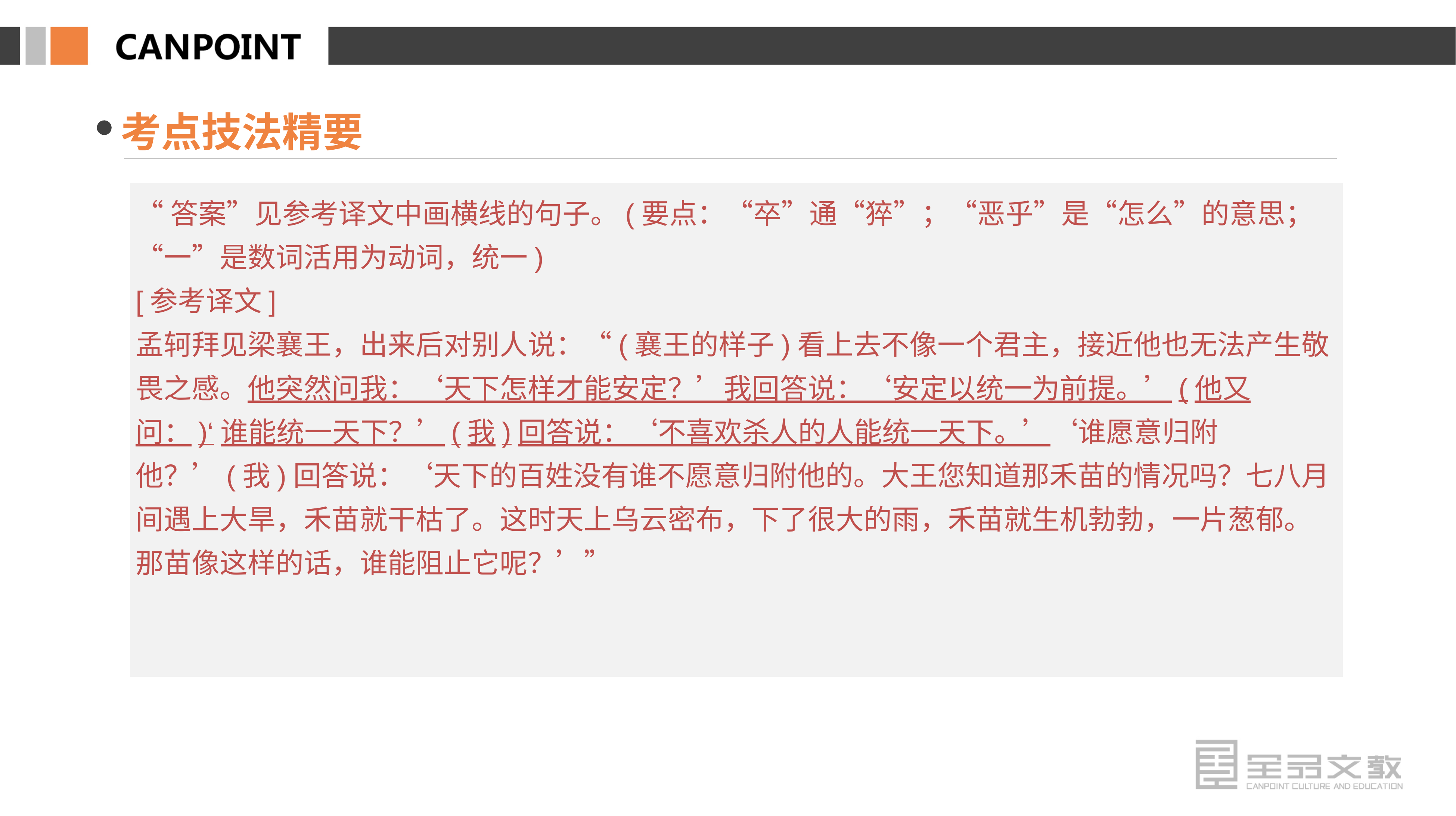

考点技法精要

“答案”见参考译文中画横线的句子。(要点：“卒”通“猝”；“恶乎”是“怎么”的意思；“一”是数词活用为动词，统一)
[参考译文]
孟轲拜见梁襄王，出来后对别人说：“(襄王的样子)看上去不像一个君主，接近他也无法产生敬畏之感。他突然问我：‘天下怎样才能安定？’我回答说：‘安定以统一为前提。’(他又问：)‘谁能统一天下？’(我)回答说：‘不喜欢杀人的人能统一天下。’‘谁愿意归附他？’(我)回答说：‘天下的百姓没有谁不愿意归附他的。大王您知道那禾苗的情况吗？七八月间遇上大旱，禾苗就干枯了。这时天上乌云密布，下了很大的雨，禾苗就生机勃勃，一片葱郁。那苗像这样的话，谁能阻止它呢？’”